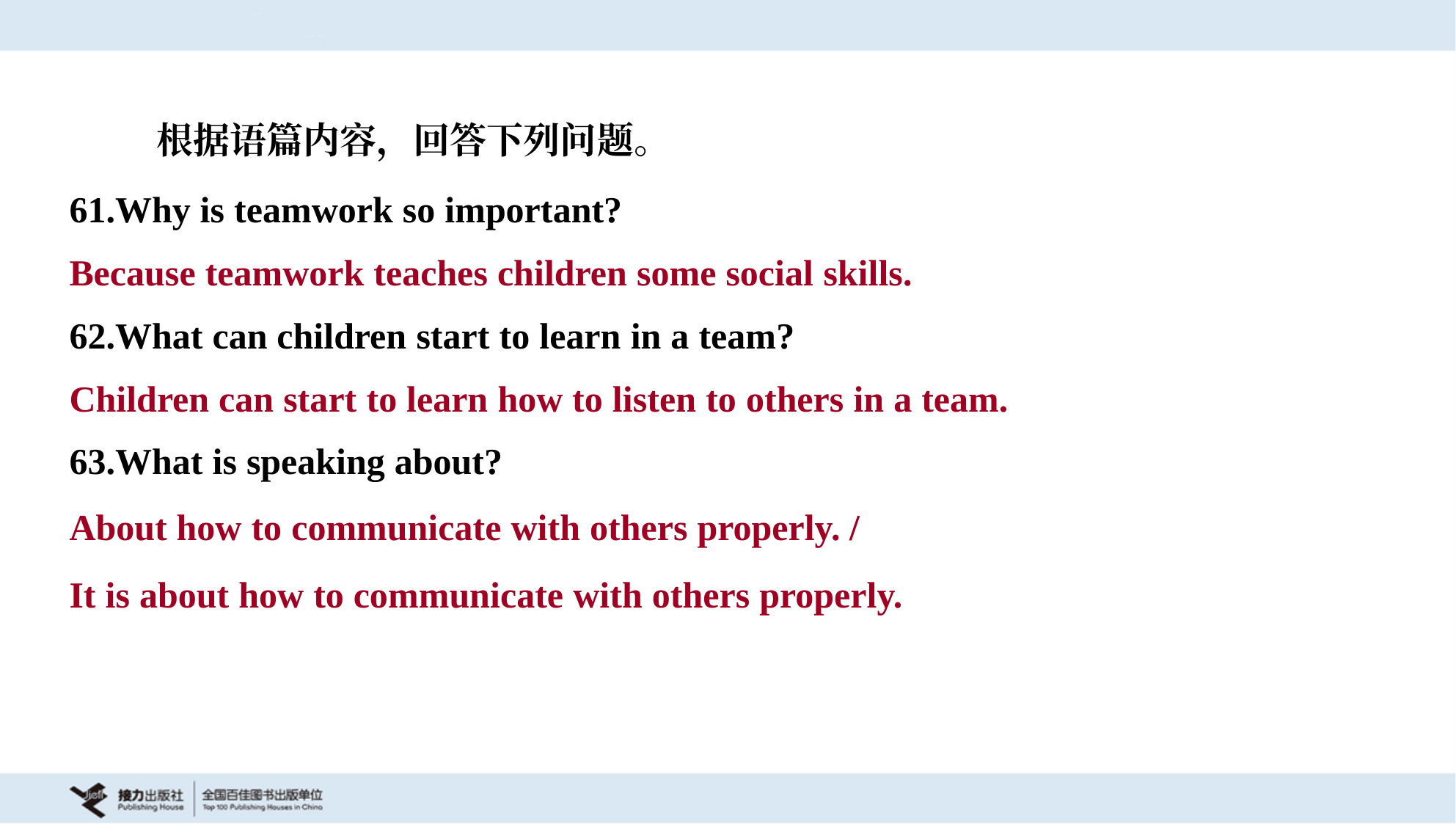

根据语篇内容，回答下列问题。
61.Why is teamwork so important?
Because teamwork teaches children some social skills.
62.What can children start to learn in a team?
Children can start to learn how to listen to others in a team.
63.What is speaking about?
About how to communicate with others properly. /
It is about how to communicate with others properly.